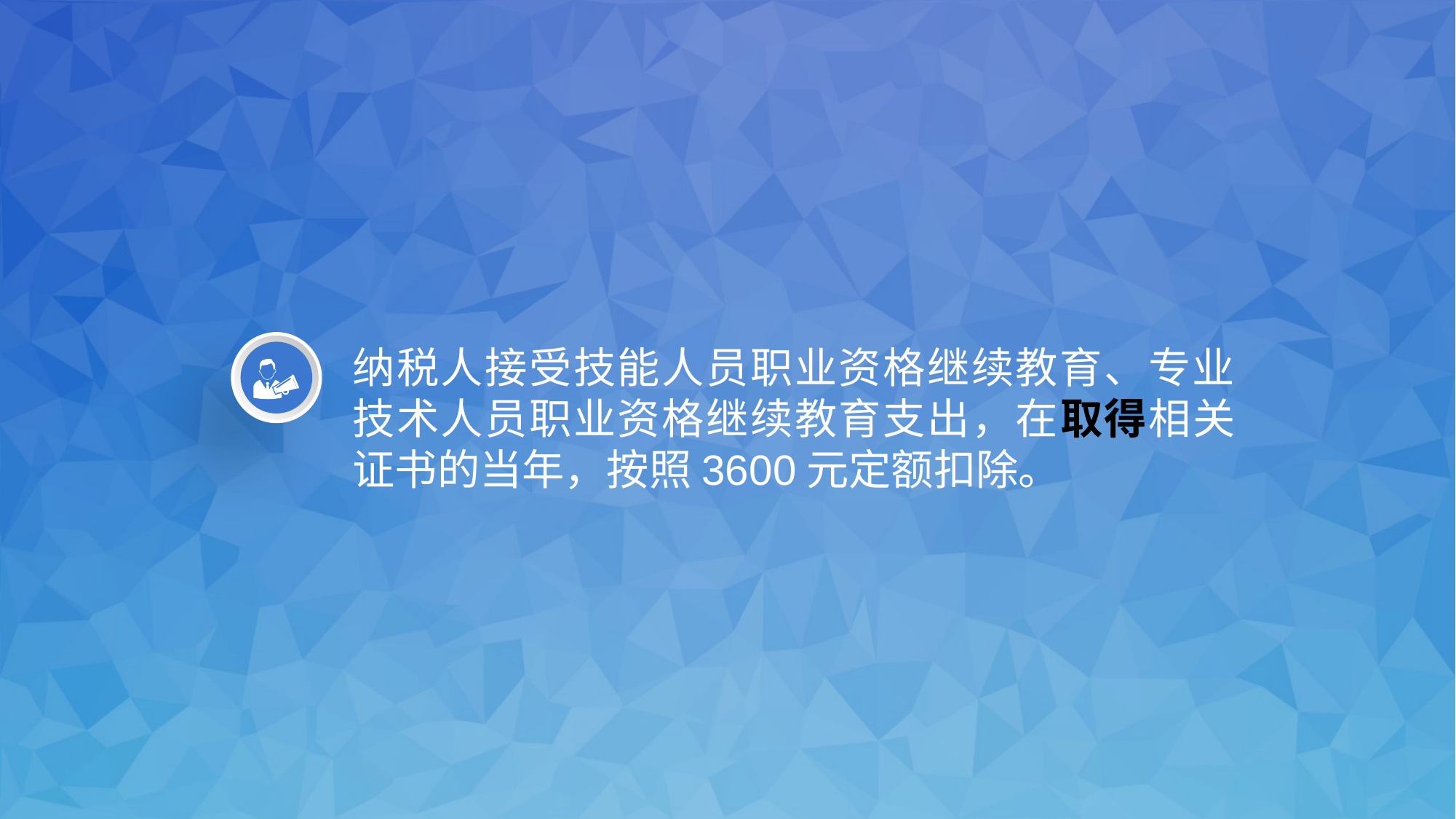

纳税人接受技能人员职业资格继续教育、专业技术人员职业资格继续教育支出，在取得相关证书的当年，按照3600元定额扣除。